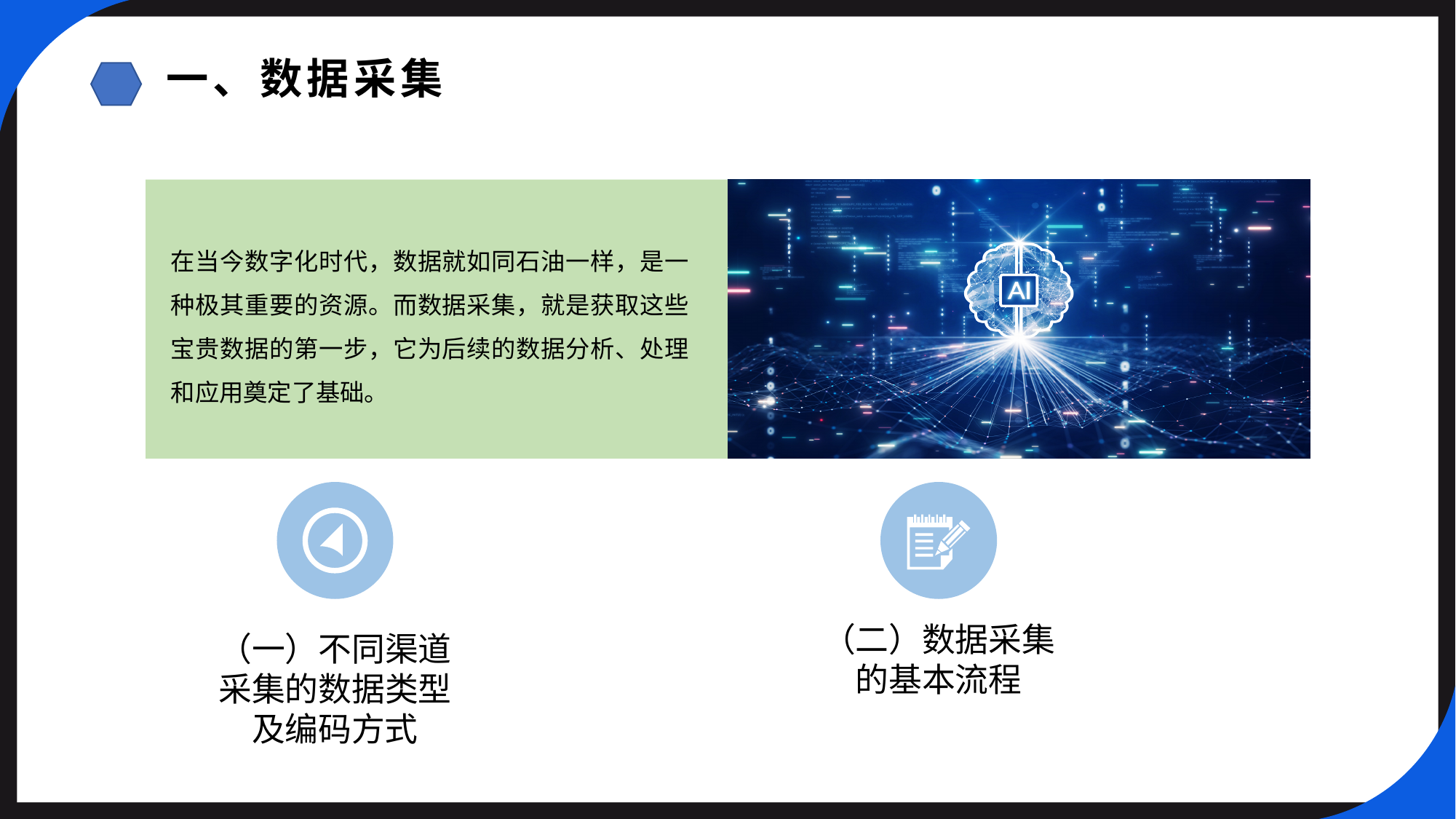

一、数据采集

在当今数字化时代，数据就如同石油一样，是一种极其重要的资源。而数据采集，就是获取这些宝贵数据的第一步，它为后续的数据分析、处理和应用奠定了基础。

（一）不同渠道采集的数据类型及编码方式

（二）数据采集的基本流程